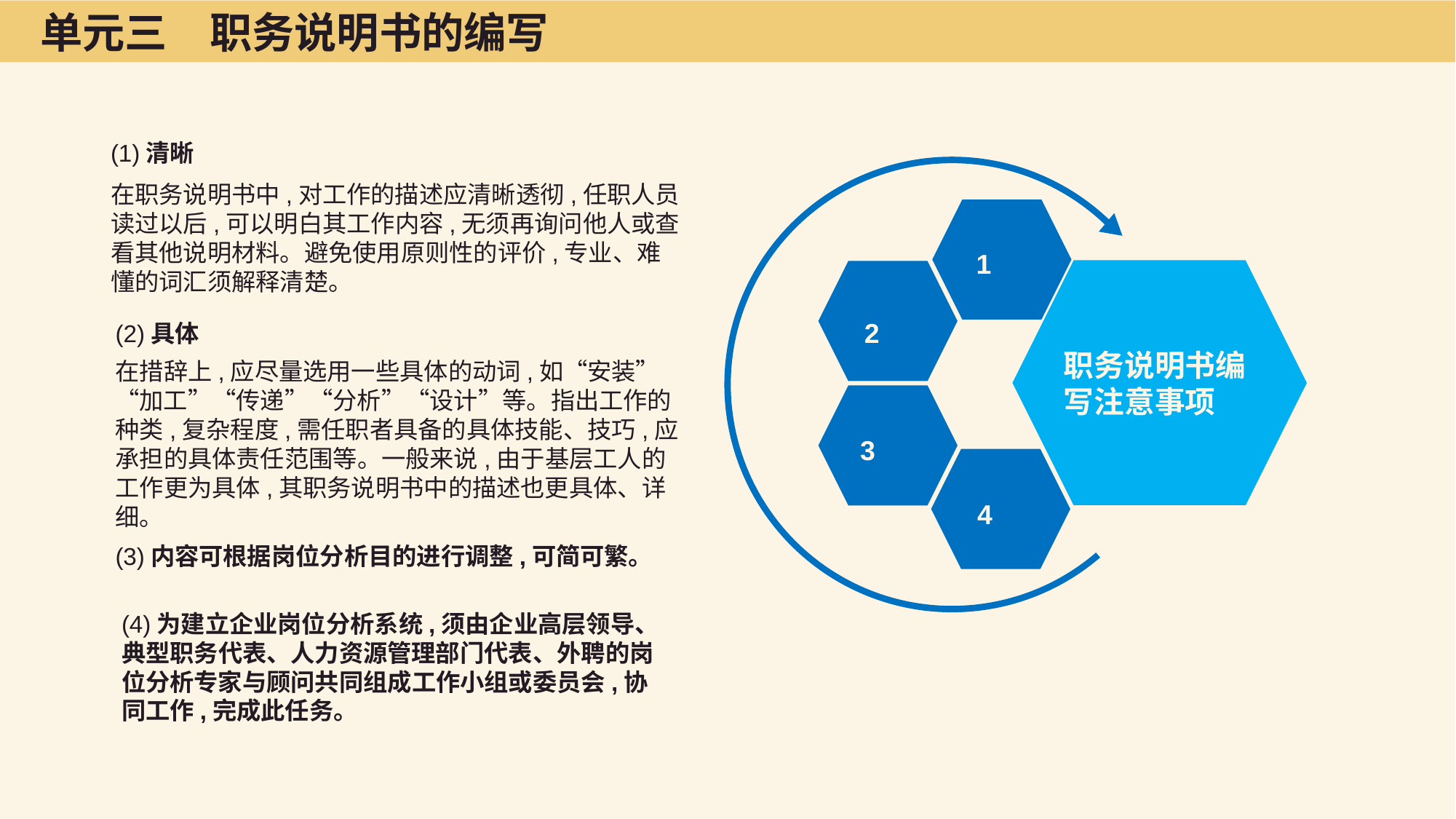

单元三　职务说明书的编写
(1)清晰
在职务说明书中,对工作的描述应清晰透彻,任职人员读过以后,可以明白其工作内容,无须再询问他人或查看其他说明材料。避免使用原则性的评价,专业、难懂的词汇须解释清楚。

1
2
(2)具体
在措辞上,应尽量选用一些具体的动词,如“安装”“加工”“传递”“分析”“设计”等。指出工作的种类,复杂程度,需任职者具备的具体技能、技巧,应承担的具体责任范围等。一般来说,由于基层工人的工作更为具体,其职务说明书中的描述也更具体、详细。
职务说明书编写注意事项
3
4
(3)内容可根据岗位分析目的进行调整,可简可繁。
(4)为建立企业岗位分析系统,须由企业高层领导、典型职务代表、人力资源管理部门代表、外聘的岗位分析专家与顾问共同组成工作小组或委员会,协同工作,完成此任务。